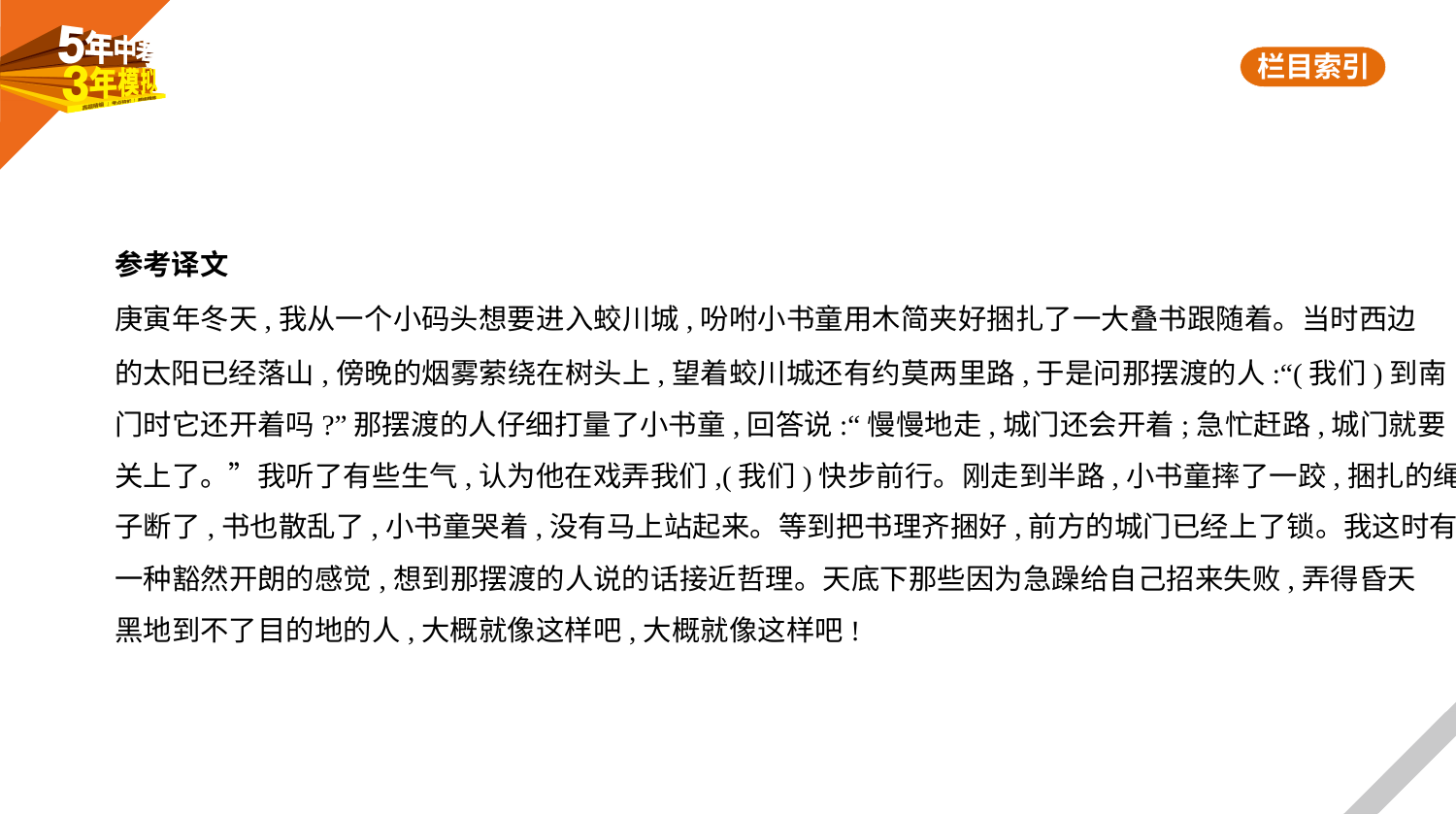

参考译文
庚寅年冬天,我从一个小码头想要进入蛟川城,吩咐小书童用木简夹好捆扎了一大叠书跟随着。当时西边
的太阳已经落山,傍晚的烟雾萦绕在树头上,望着蛟川城还有约莫两里路,于是问那摆渡的人:“(我们)到南
门时它还开着吗?”那摆渡的人仔细打量了小书童,回答说:“慢慢地走,城门还会开着;急忙赶路,城门就要
关上了。”我听了有些生气,认为他在戏弄我们,(我们)快步前行。刚走到半路,小书童摔了一跤,捆扎的绳
子断了,书也散乱了,小书童哭着,没有马上站起来。等到把书理齐捆好,前方的城门已经上了锁。我这时有
一种豁然开朗的感觉,想到那摆渡的人说的话接近哲理。天底下那些因为急躁给自己招来失败,弄得昏天
黑地到不了目的地的人,大概就像这样吧,大概就像这样吧!